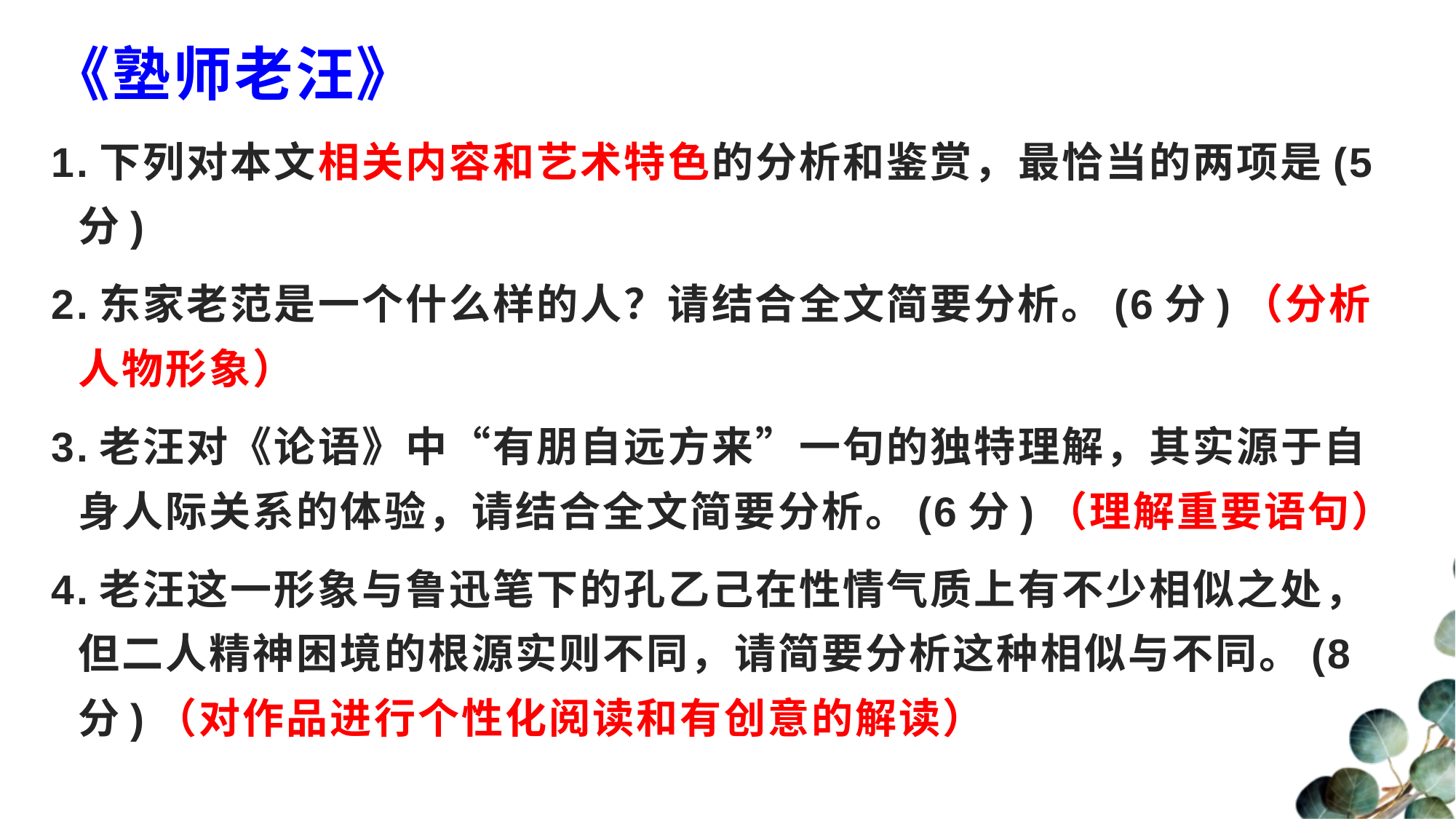

《塾师老汪》
1.下列对本文相关内容和艺术特色的分析和鉴赏，最恰当的两项是(5分)
2.东家老范是一个什么样的人？请结合全文简要分析。(6分)（分析人物形象）
3.老汪对《论语》中“有朋自远方来”一句的独特理解，其实源于自身人际关系的体验，请结合全文简要分析。(6分)（理解重要语句）
4.老汪这一形象与鲁迅笔下的孔乙己在性情气质上有不少相似之处，但二人精神困境的根源实则不同，请简要分析这种相似与不同。(8分)（对作品进行个性化阅读和有创意的解读）